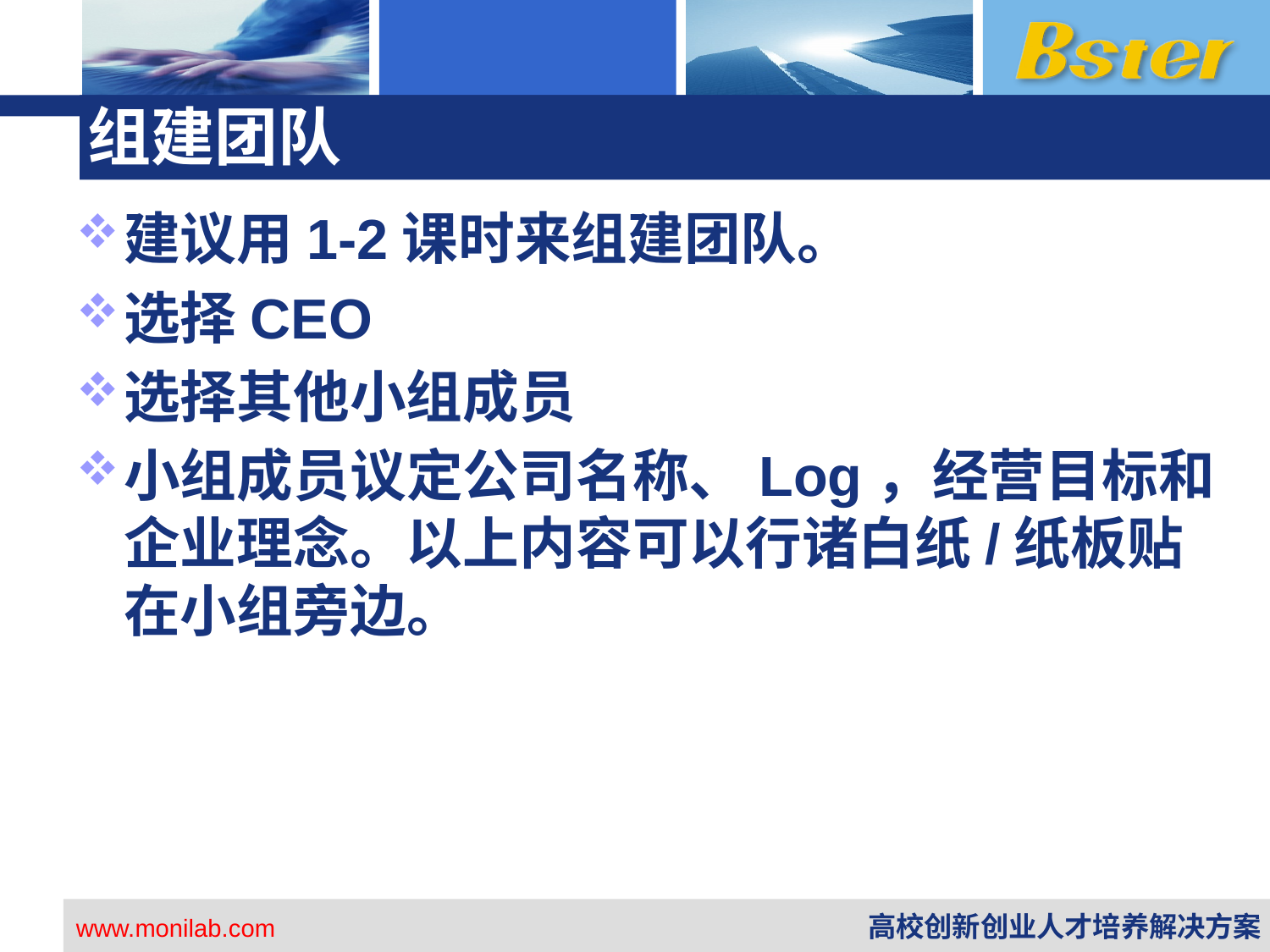

# 组建团队
建议用1-2课时来组建团队。
选择CEO
选择其他小组成员
小组成员议定公司名称、Log，经营目标和企业理念。以上内容可以行诸白纸/纸板贴在小组旁边。